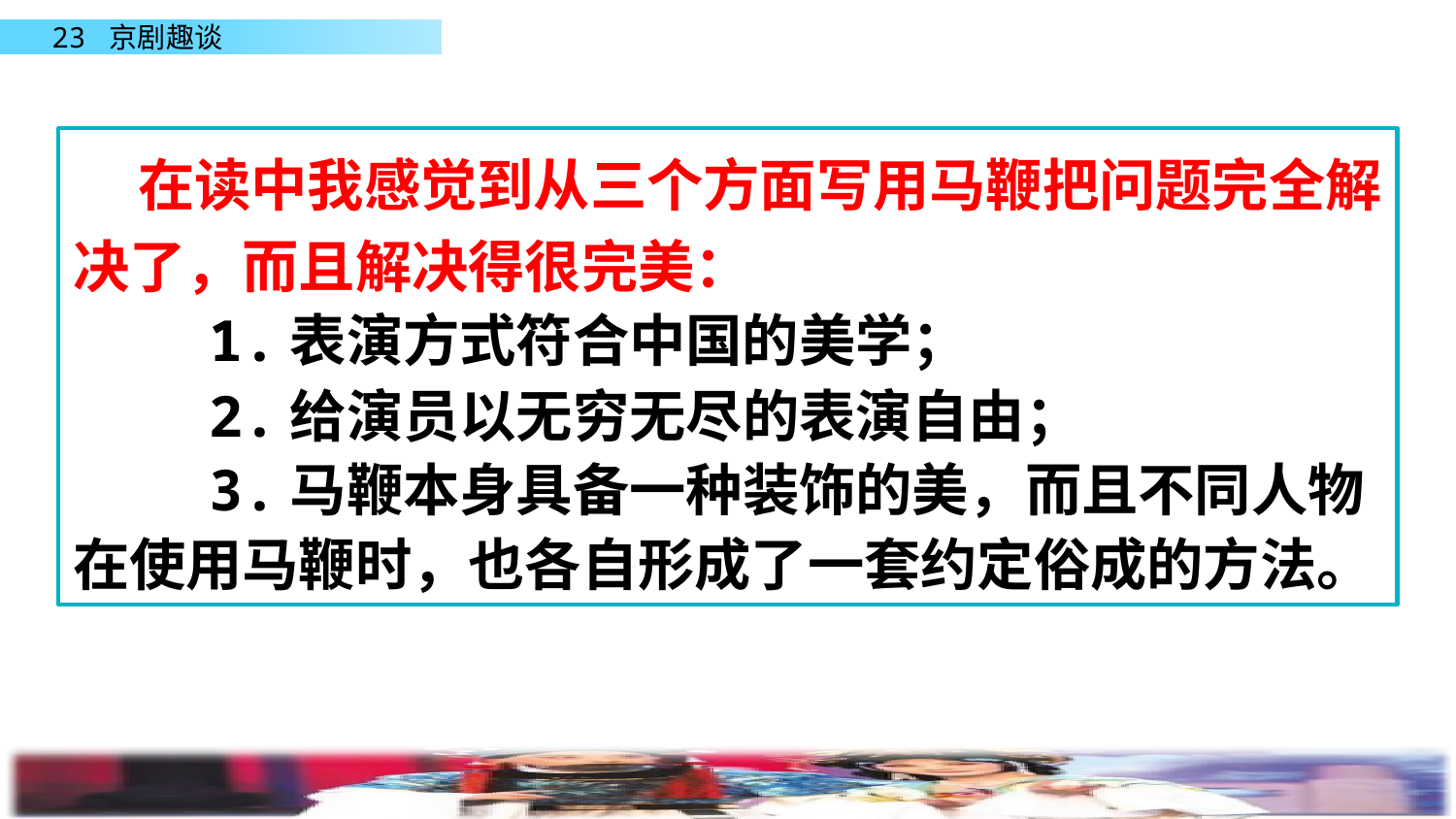

在读中我感觉到从三个方面写用马鞭把问题完全解决了，而且解决得很完美：
    1.表演方式符合中国的美学；
    2.给演员以无穷无尽的表演自由；
    3.马鞭本身具备一种装饰的美，而且不同人物在使用马鞭时，也各自形成了一套约定俗成的方法。